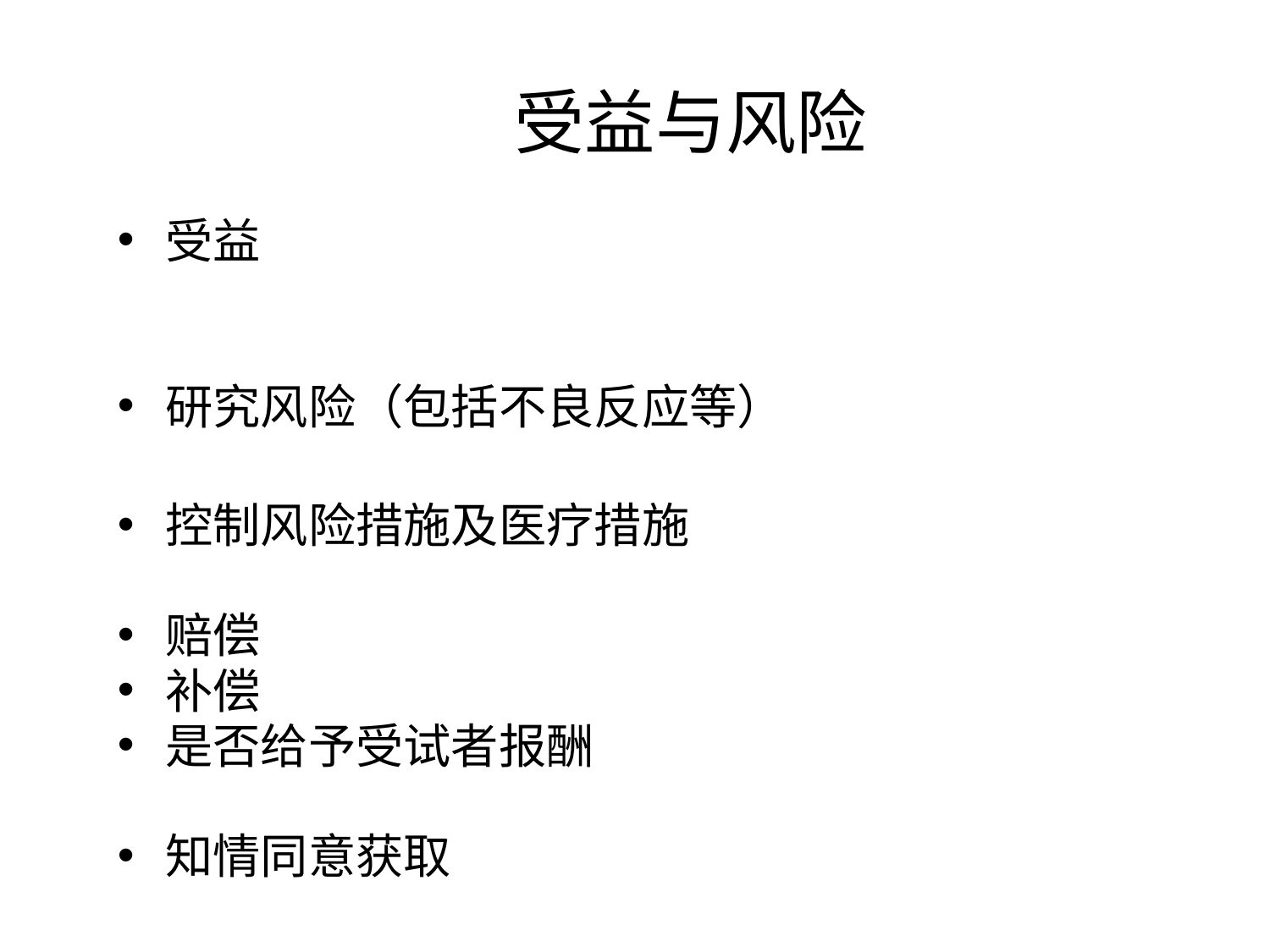

# 受益与风险
受益

研究风险（包括不良反应等）

控制风险措施及医疗措施

赔偿
补偿
是否给予受试者报酬

知情同意获取